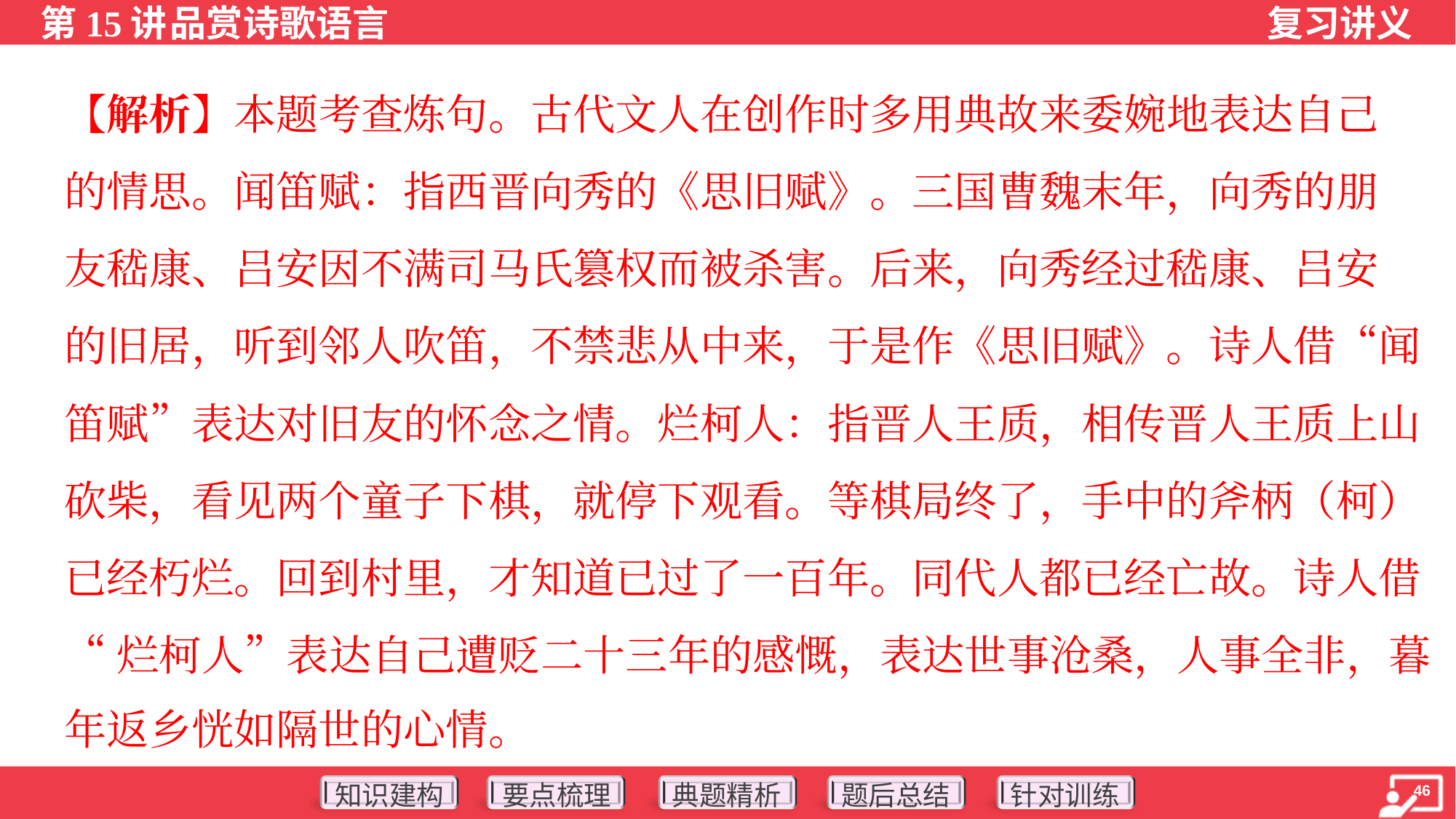

【解析】本题考查炼句。古代文人在创作时多用典故来委婉地表达自己
的情思。闻笛赋：指西晋向秀的《思旧赋》。三国曹魏末年，向秀的朋
友嵇康、吕安因不满司马氏篡权而被杀害。后来，向秀经过嵇康、吕安
的旧居，听到邻人吹笛，不禁悲从中来，于是作《思旧赋》。诗人借“闻
笛赋”表达对旧友的怀念之情。烂柯人：指晋人王质，相传晋人王质上山
砍柴，看见两个童子下棋，就停下观看。等棋局终了，手中的斧柄（柯）
已经朽烂。回到村里，才知道已过了一百年。同代人都已经亡故。诗人借
“烂柯人”表达自己遭贬二十三年的感慨，表达世事沧桑，人事全非，暮
年返乡恍如隔世的心情。